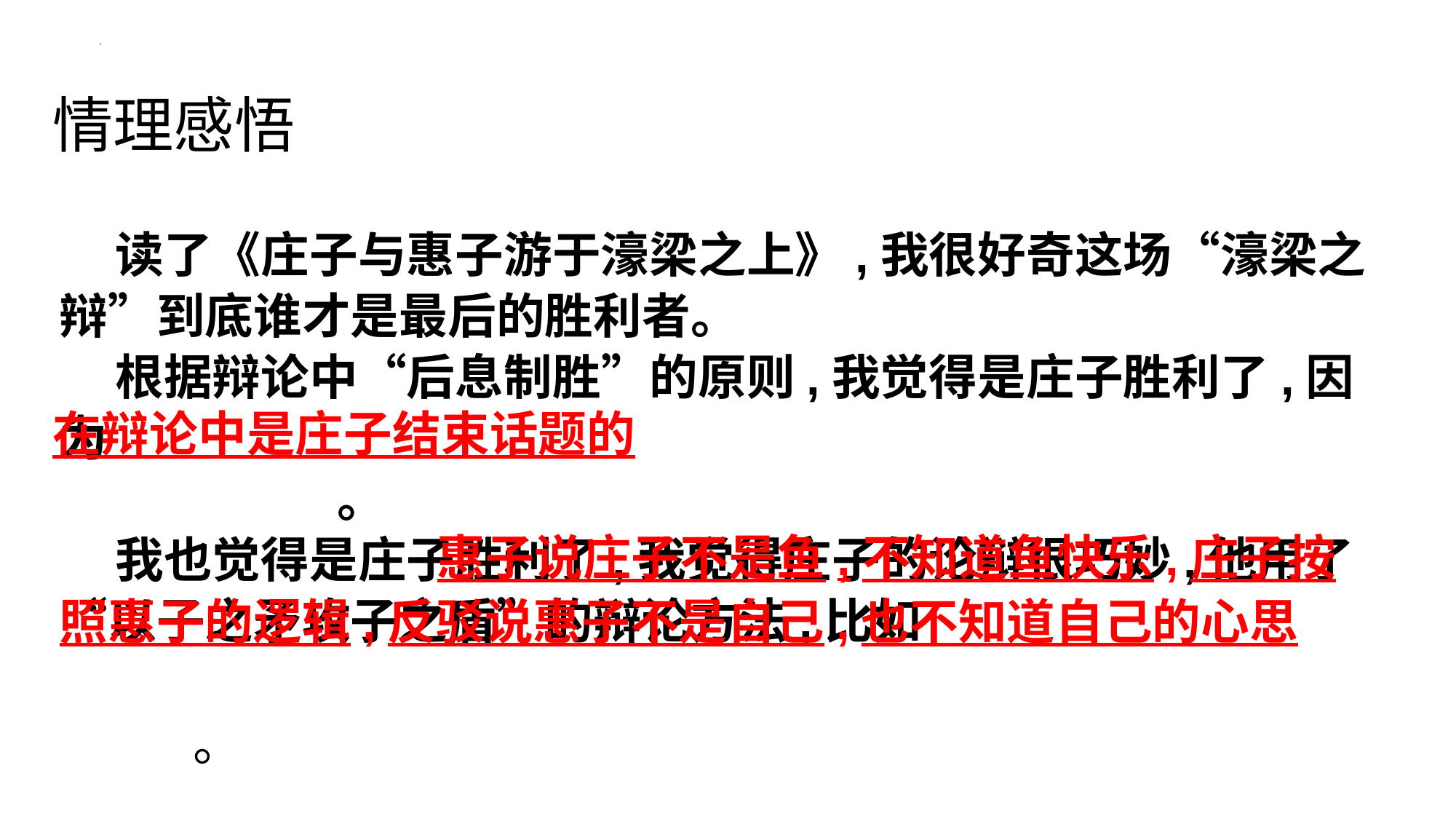

情理感悟
    读了《庄子与惠子游于濠梁之上》,我很好奇这场“濠梁之辩”到底谁才是最后的胜利者。
    根据辩论中“后息制胜”的原则,我觉得是庄子胜利了,因为
                        。
    我也觉得是庄子胜利了,我觉得庄子的论辩很巧妙,他用了“以子之矛攻子之盾”的辩论方法,比如

           。
在辩论中是庄子结束话题的
                                 惠子说庄子不是鱼,不知道鱼快乐,庄子按照惠子的逻辑,反驳说惠子不是自己,也不知道自己的心思